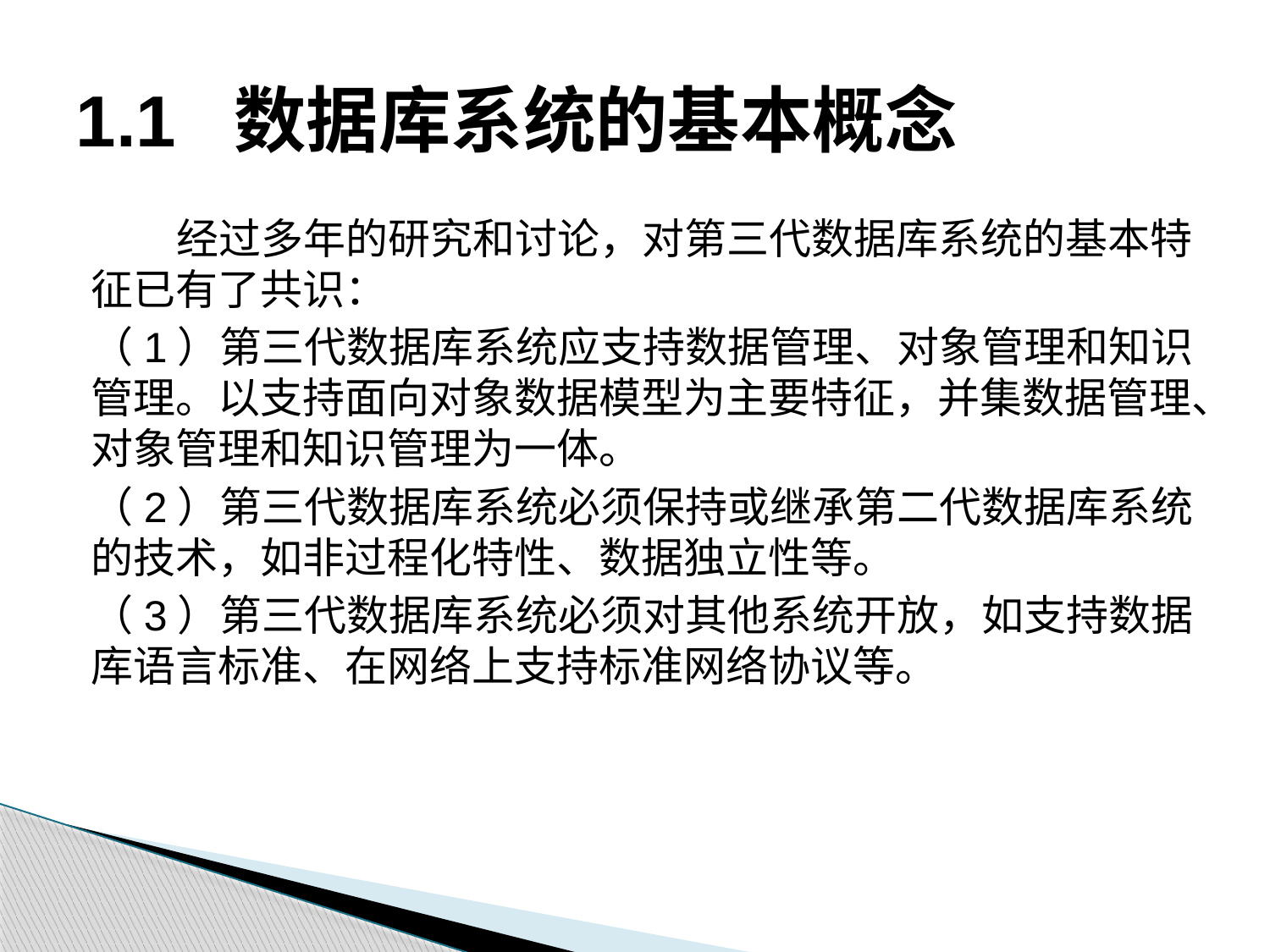

# 1.1  数据库系统的基本概念
经过多年的研究和讨论，对第三代数据库系统的基本特征已有了共识：
（1）第三代数据库系统应支持数据管理、对象管理和知识管理。以支持面向对象数据模型为主要特征，并集数据管理、对象管理和知识管理为一体。
（2）第三代数据库系统必须保持或继承第二代数据库系统的技术，如非过程化特性、数据独立性等。
（3）第三代数据库系统必须对其他系统开放，如支持数据库语言标准、在网络上支持标准网络协议等。